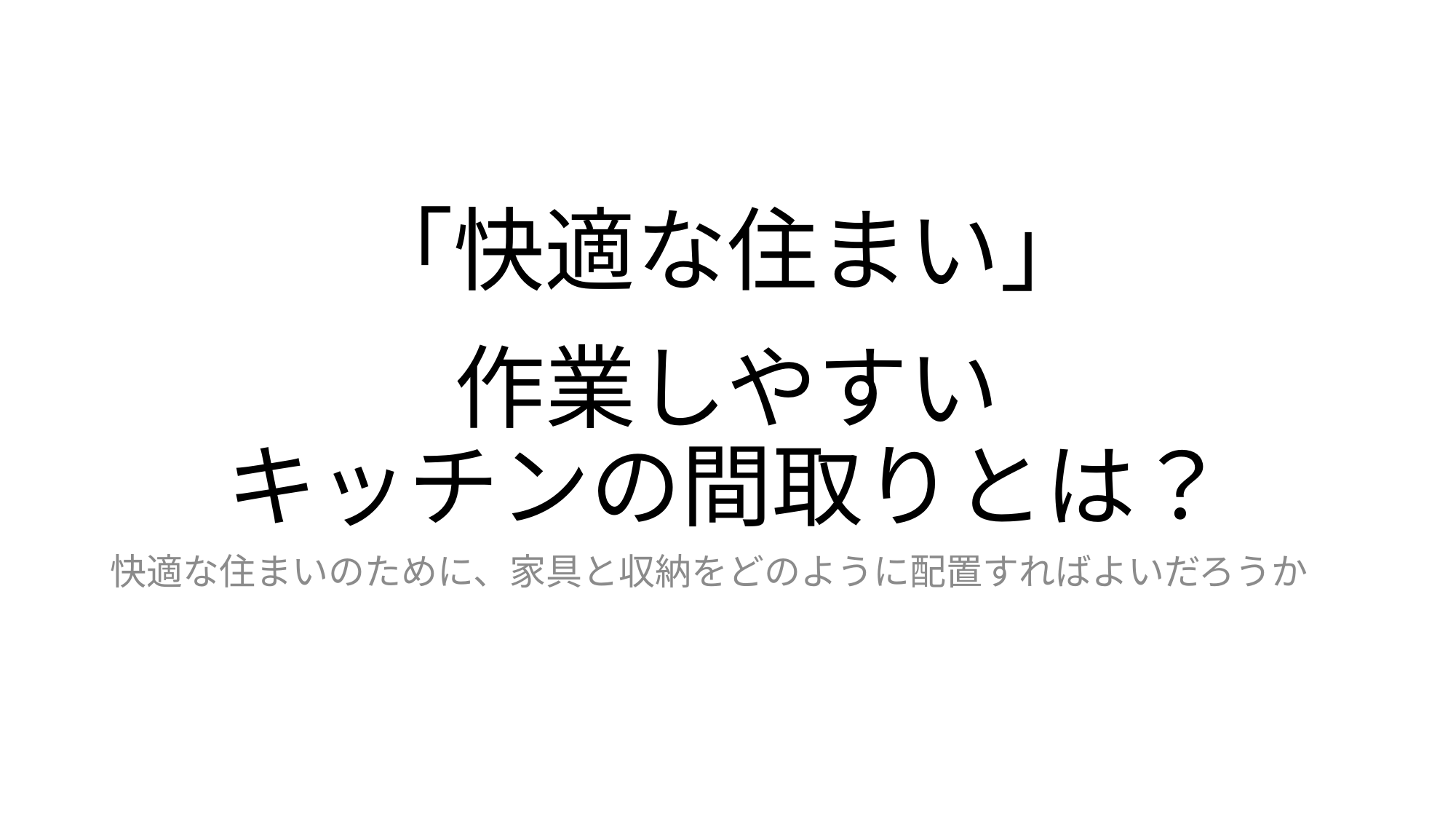

# 「快適な住まい」 　 作業しやすい キッチンの間取りとは？
快適な住まいのために、家具と収納をどのように配置すればよいだろうか